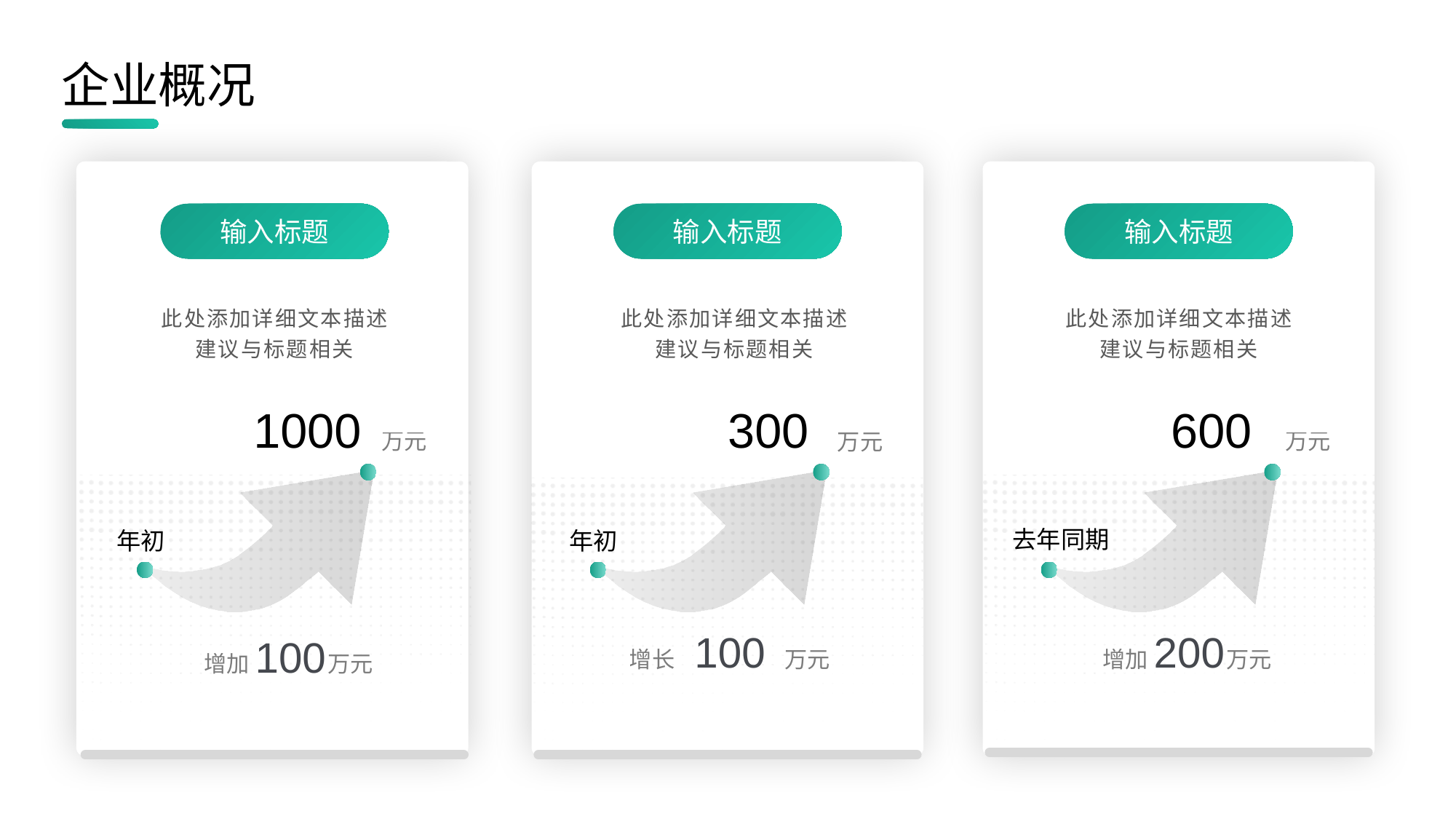

企业概况

输入标题
输入标题
输入标题
此处添加详细文本描述
建议与标题相关
此处添加详细文本描述
建议与标题相关
此处添加详细文本描述
建议与标题相关
1000
300
600
万元
万元
万元

去年同期
年初
年初

100
增长
万元
200
增加
万元
100
增加
万元